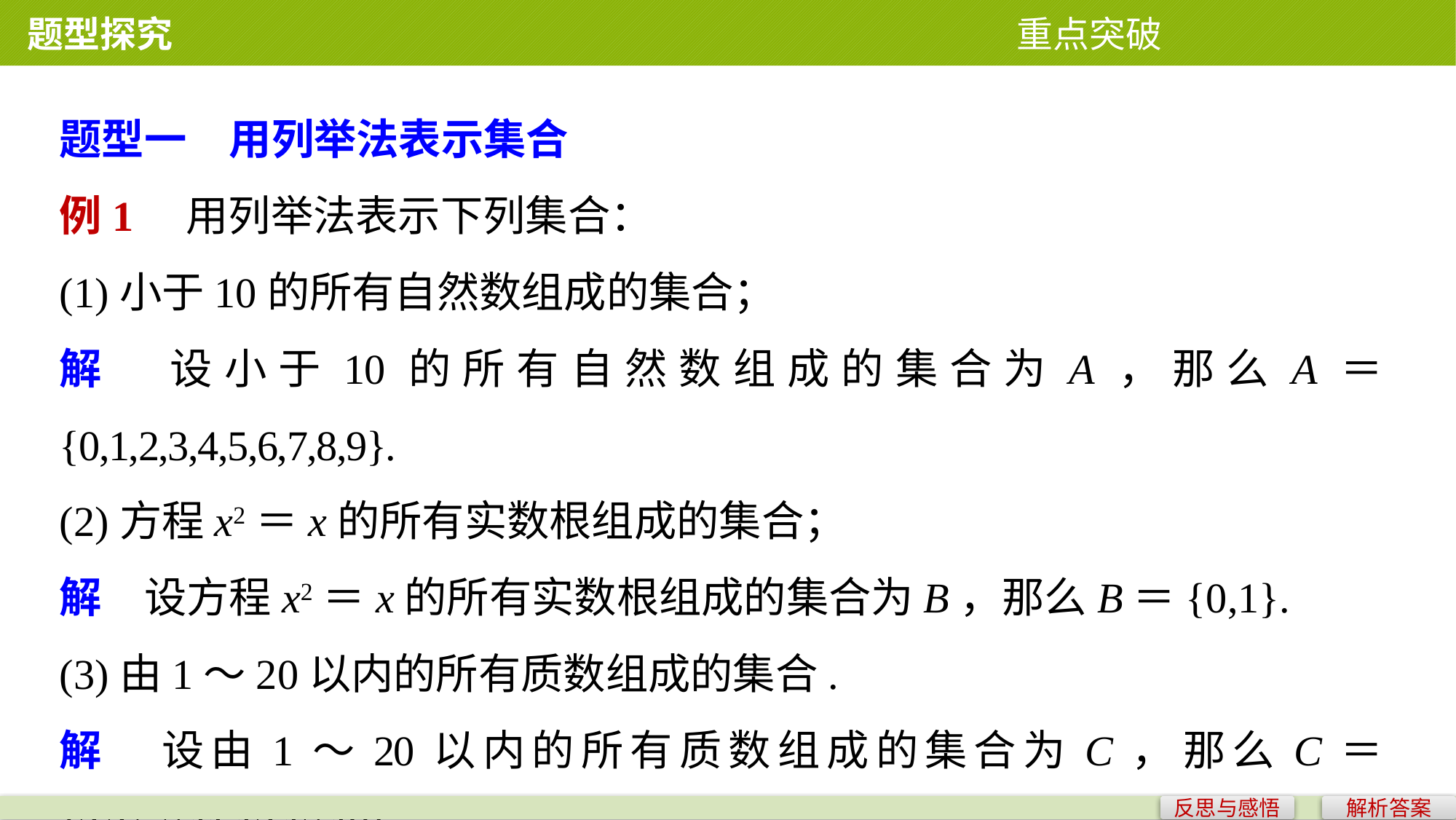

题型探究                                                                                                       重点突破
题型一　用列举法表示集合
例1　用列举法表示下列集合：
(1)小于10的所有自然数组成的集合；
解　设小于10的所有自然数组成的集合为A，那么A＝{0,1,2,3,4,5,6,7,8,9}.
(2)方程x2＝x的所有实数根组成的集合；
解　设方程x2＝x的所有实数根组成的集合为B，那么B＝{0,1}.
(3)由1～20以内的所有质数组成的集合.
解　设由1～20以内的所有质数组成的集合为C，那么C＝{2,3,5,7,11,13,17,19}.
反思与感悟
解析答案